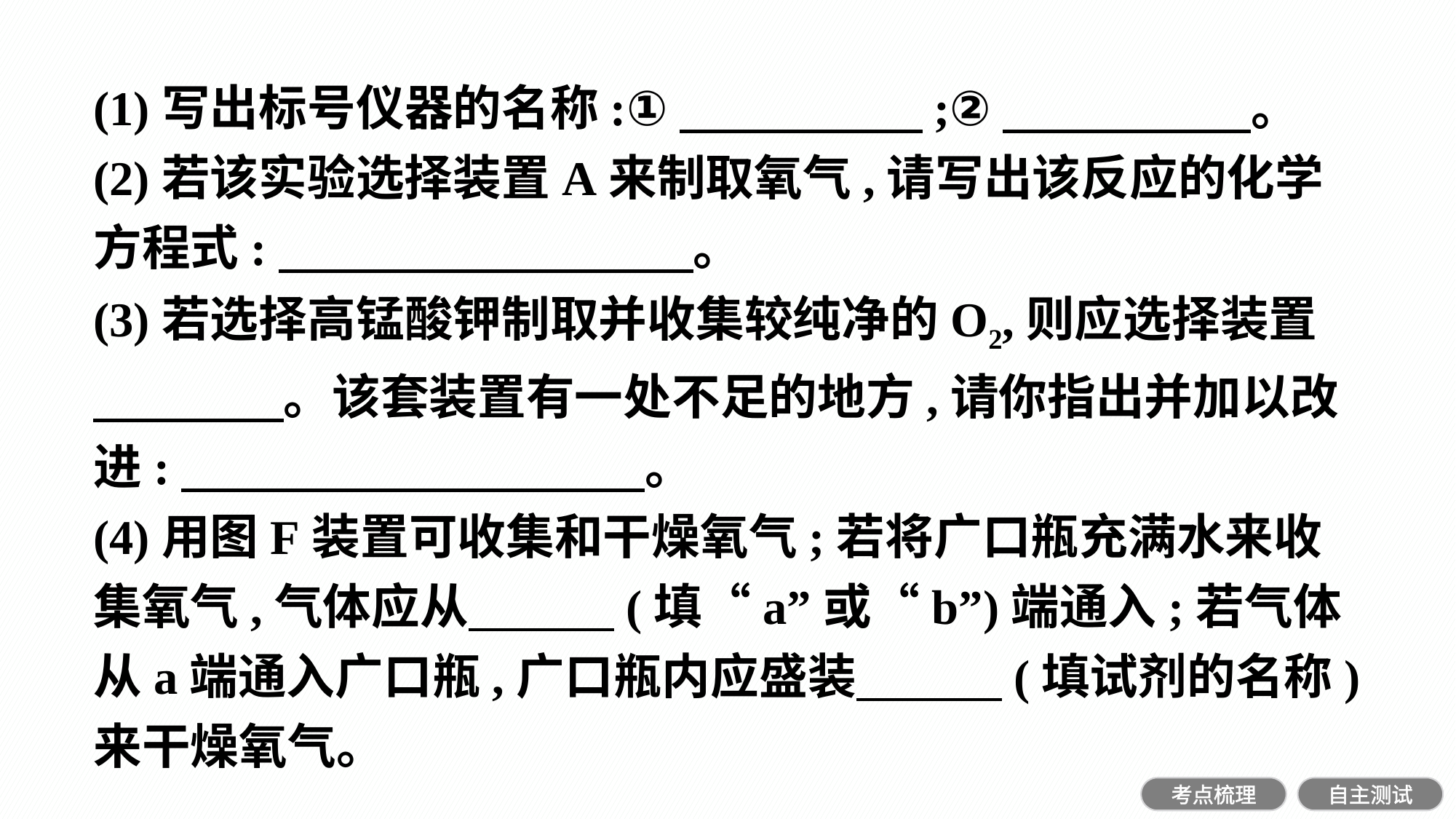

(1)写出标号仪器的名称:①　　　　　;②　                  。
(2)若该实验选择装置A来制取氧气,请写出该反应的化学方程式:　                                 。
(3)若选择高锰酸钾制取并收集较纯净的O2,则应选择装置　　　    。该套装置有一处不足的地方,请你指出并加以改进:　                                 　。
(4)用图F装置可收集和干燥氧气;若将广口瓶充满水来收集氧气,气体应从　　　(填“a”或“b”)端通入;若气体从a端通入广口瓶,广口瓶内应盛装　　　(填试剂的名称)来干燥氧气。